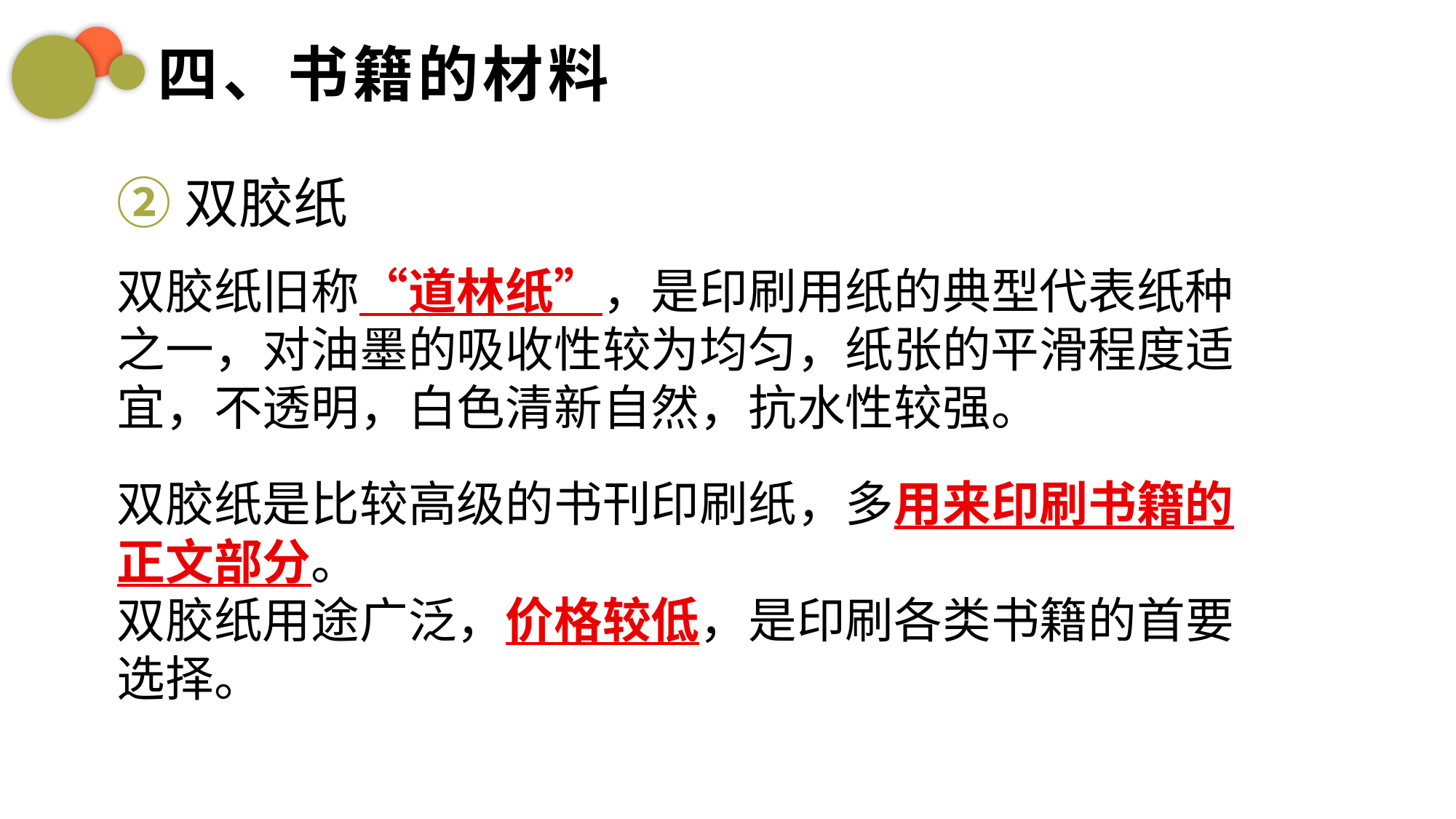

四、书籍的材料
②双胶纸
双胶纸旧称“道林纸”，是印刷用纸的典型代表纸种之一，对油墨的吸收性较为均匀，纸张的平滑程度适宜，不透明，白色清新自然，抗水性较强。
双胶纸是比较高级的书刊印刷纸，多用来印刷书籍的正文部分。
双胶纸用途广泛，价格较低，是印刷各类书籍的首要选择。